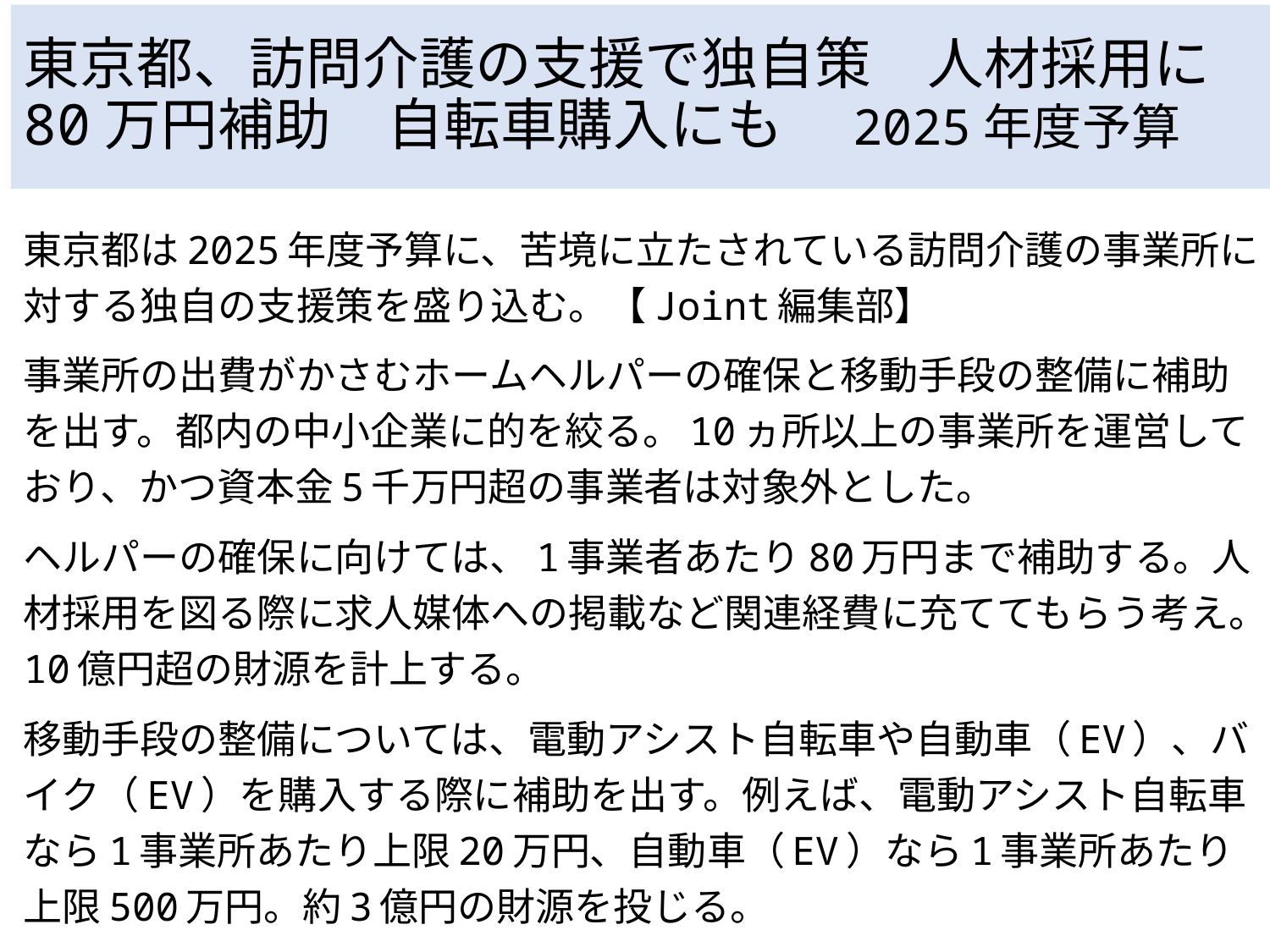

# 東京都、訪問介護の支援で独自策　人材採用に80万円補助　自転車購入にも　2025年度予算
東京都は2025年度予算に、苦境に立たされている訪問介護の事業所に対する独自の支援策を盛り込む。【Joint編集部】
事業所の出費がかさむホームヘルパーの確保と移動手段の整備に補助を出す。都内の中小企業に的を絞る。10ヵ所以上の事業所を運営しており、かつ資本金5千万円超の事業者は対象外とした。
ヘルパーの確保に向けては、1事業者あたり80万円まで補助する。人材採用を図る際に求人媒体への掲載など関連経費に充ててもらう考え。10億円超の財源を計上する。
移動手段の整備については、電動アシスト自転車や自動車（EV）、バイク（EV）を購入する際に補助を出す。例えば、電動アシスト自転車なら1事業所あたり上限20万円、自動車（EV）なら1事業所あたり上限500万円。約3億円の財源を投じる。